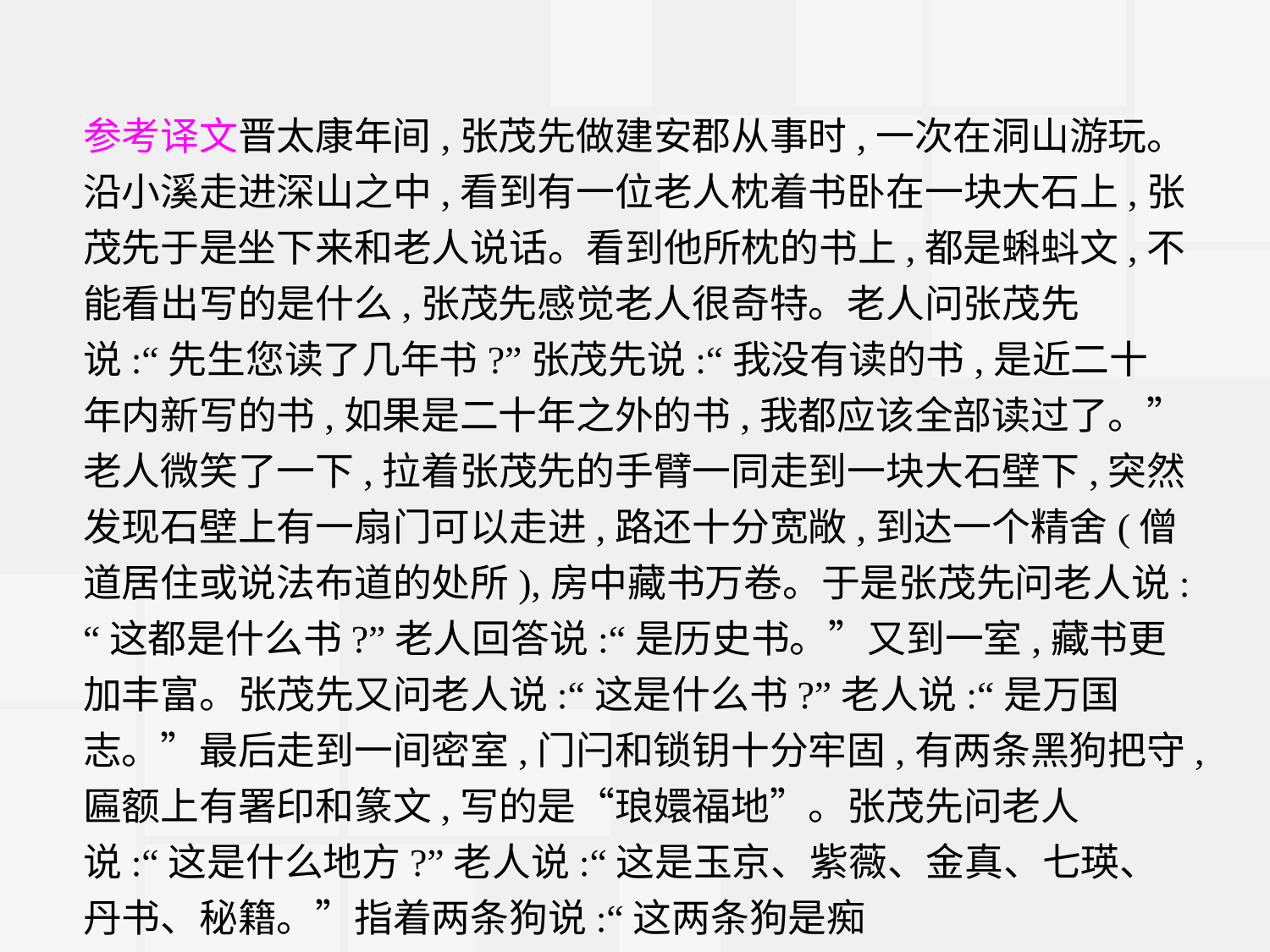

参考译文晋太康年间,张茂先做建安郡从事时,一次在洞山游玩。沿小溪走进深山之中,看到有一位老人枕着书卧在一块大石上,张茂先于是坐下来和老人说话。看到他所枕的书上,都是蝌蚪文,不能看出写的是什么,张茂先感觉老人很奇特。老人问张茂先说:“先生您读了几年书?”张茂先说:“我没有读的书,是近二十年内新写的书,如果是二十年之外的书,我都应该全部读过了。”老人微笑了一下,拉着张茂先的手臂一同走到一块大石壁下,突然发现石壁上有一扇门可以走进,路还十分宽敞,到达一个精舍(僧道居住或说法布道的处所),房中藏书万卷。于是张茂先问老人说:“这都是什么书?”老人回答说:“是历史书。”又到一室,藏书更加丰富。张茂先又问老人说:“这是什么书?”老人说:“是万国志。”最后走到一间密室,门闩和锁钥十分牢固,有两条黑狗把守,匾额上有署印和篆文,写的是“琅嬛福地”。张茂先问老人说:“这是什么地方?”老人说:“这是玉京、紫薇、金真、七瑛、丹书、秘籍。”指着两条狗说:“这两条狗是痴